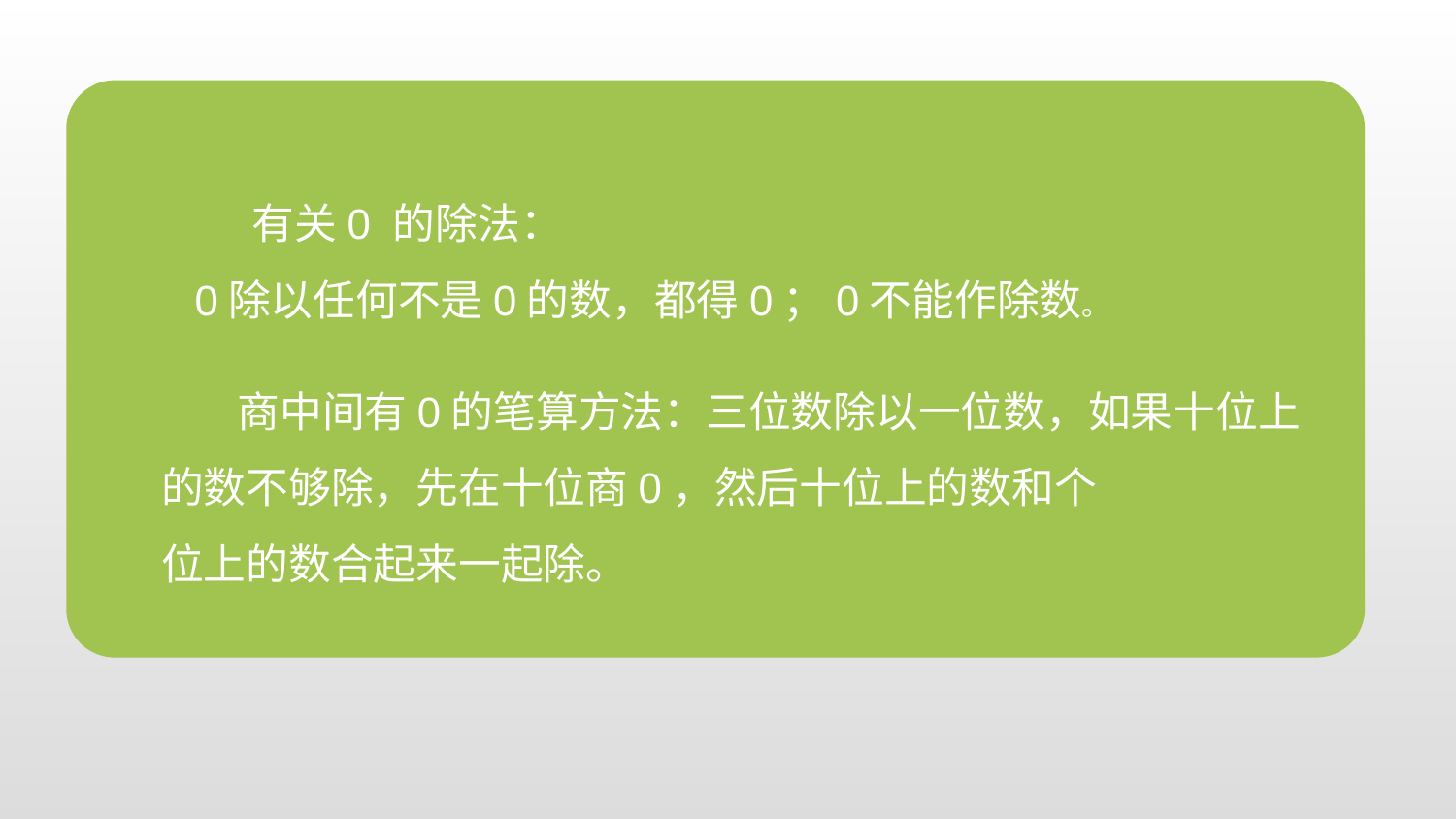

有关0 的除法：
0除以任何不是0的数，都得0；0不能作除数。
       商中间有0的笔算方法：三位数除以一位数，如果十位上的数不够除，先在十位商0，然后十位上的数和个
位上的数合起来一起除。